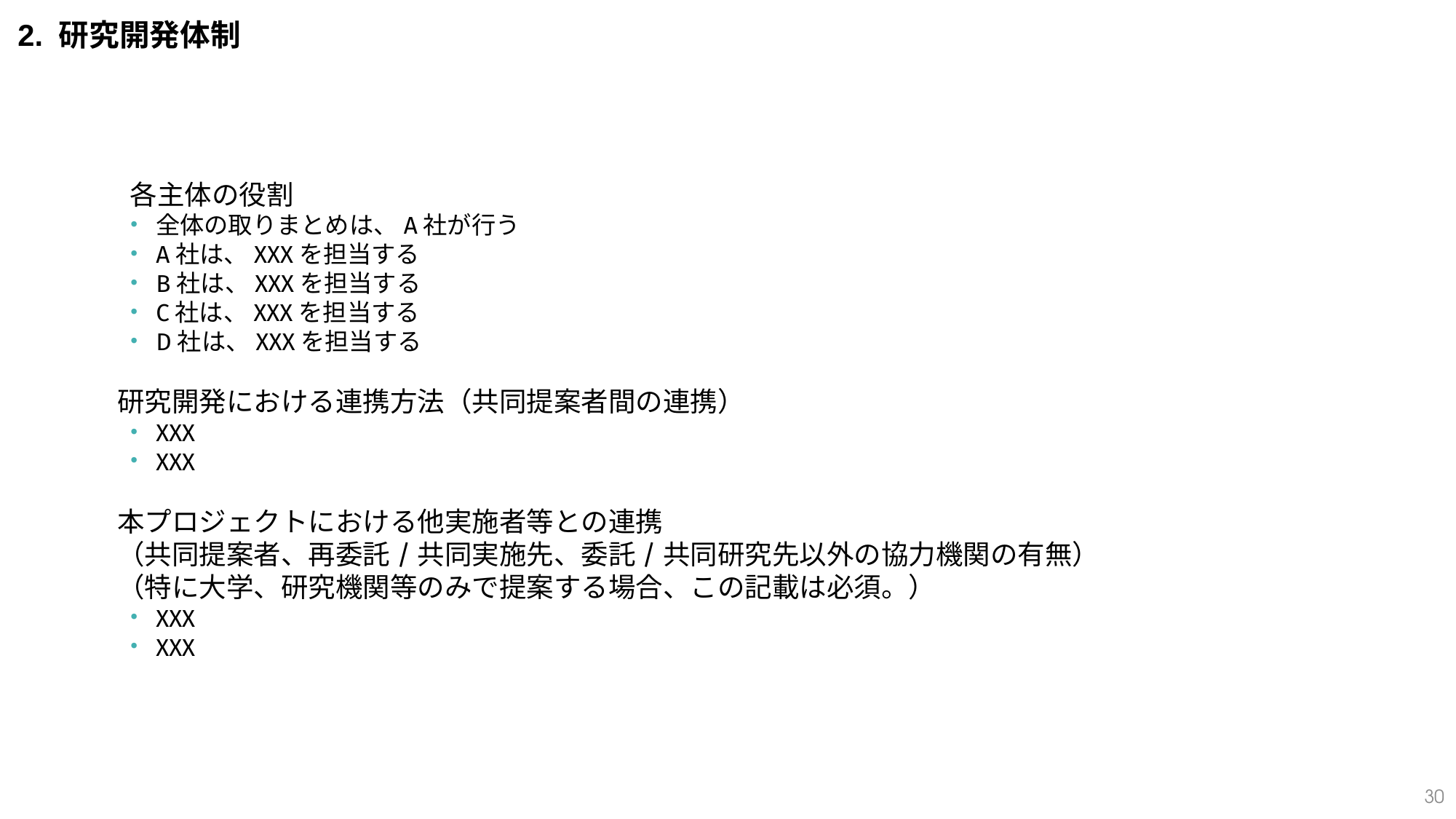

2. 研究開発体制
 各主体の役割
全体の取りまとめは、A社が行う
A社は、XXXを担当する
B社は、XXXを担当する
C社は、XXXを担当する
D社は、XXXを担当する

研究開発における連携方法（共同提案者間の連携）
XXX
XXX

本プロジェクトにおける他実施者等との連携
（共同提案者、再委託/共同実施先、委託/共同研究先以外の協力機関の有無）
（特に大学、研究機関等のみで提案する場合、この記載は必須。）
XXX
XXX
30